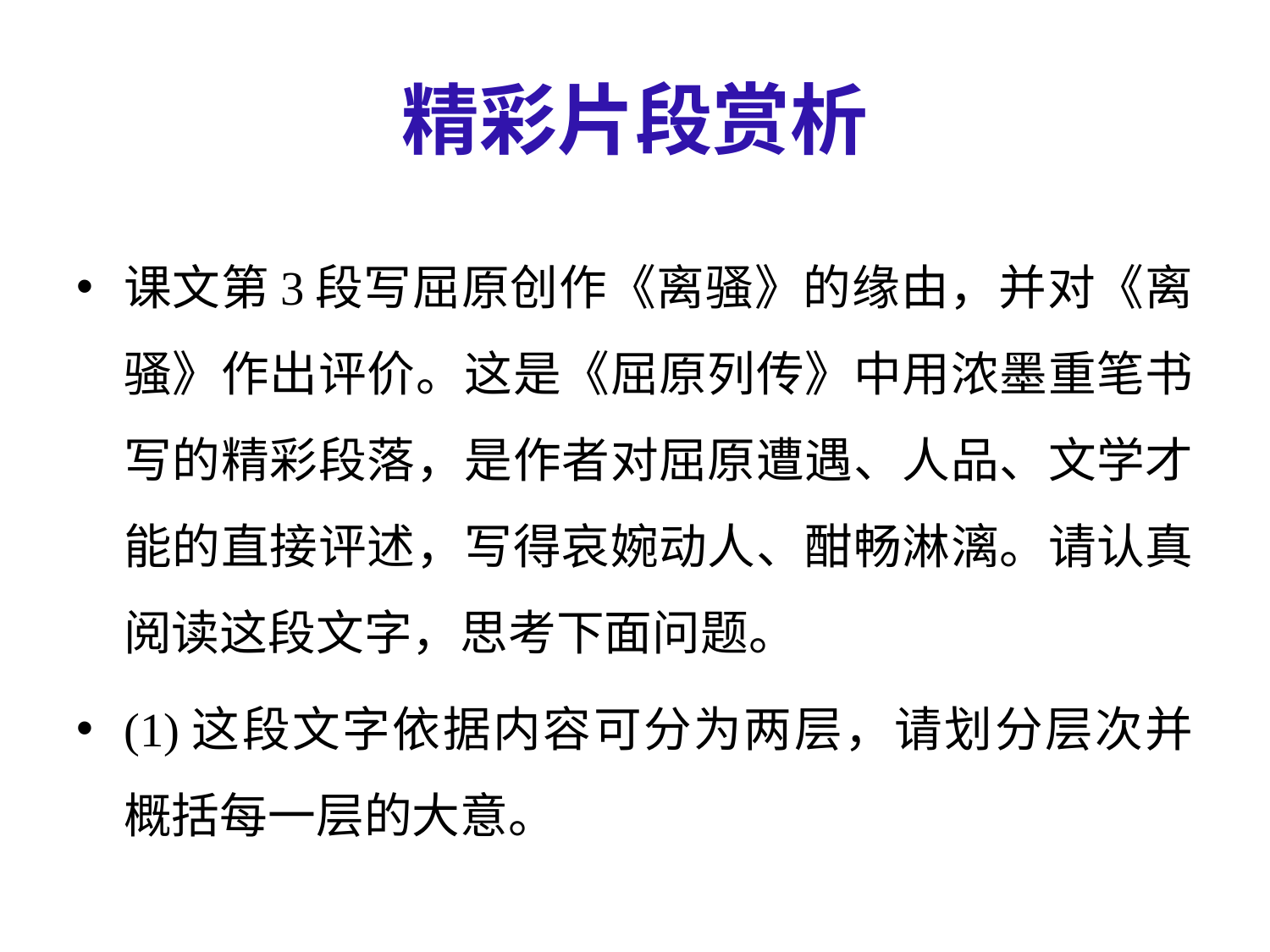

# 精彩片段赏析
课文第3段写屈原创作《离骚》的缘由，并对《离骚》作出评价。这是《屈原列传》中用浓墨重笔书写的精彩段落，是作者对屈原遭遇、人品、文学才能的直接评述，写得哀婉动人、酣畅淋漓。请认真阅读这段文字，思考下面问题。
(1)这段文字依据内容可分为两层，请划分层次并概括每一层的大意。